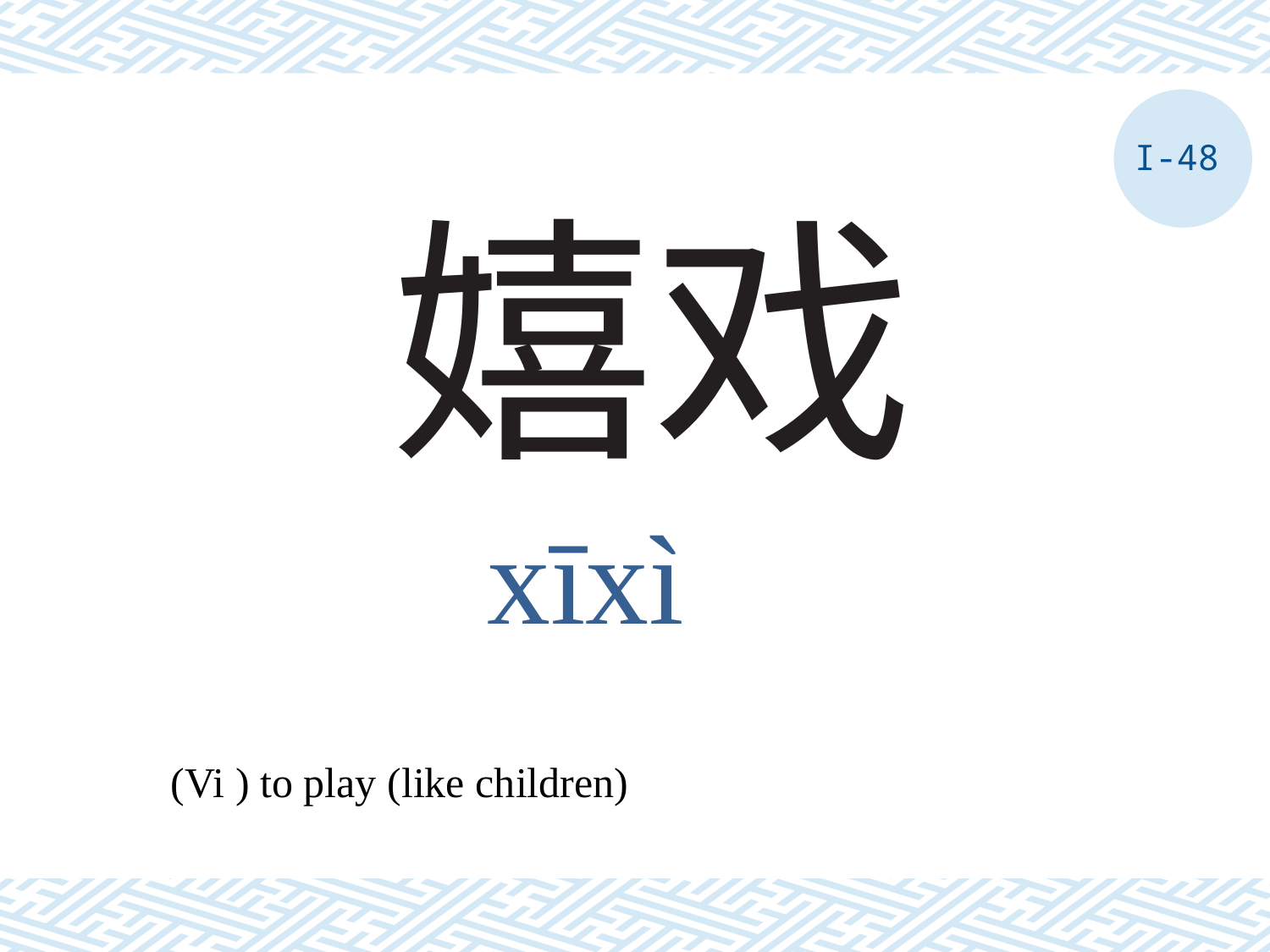

I-48
# 嬉戏
xīxì
(Vi ) to play (like children)